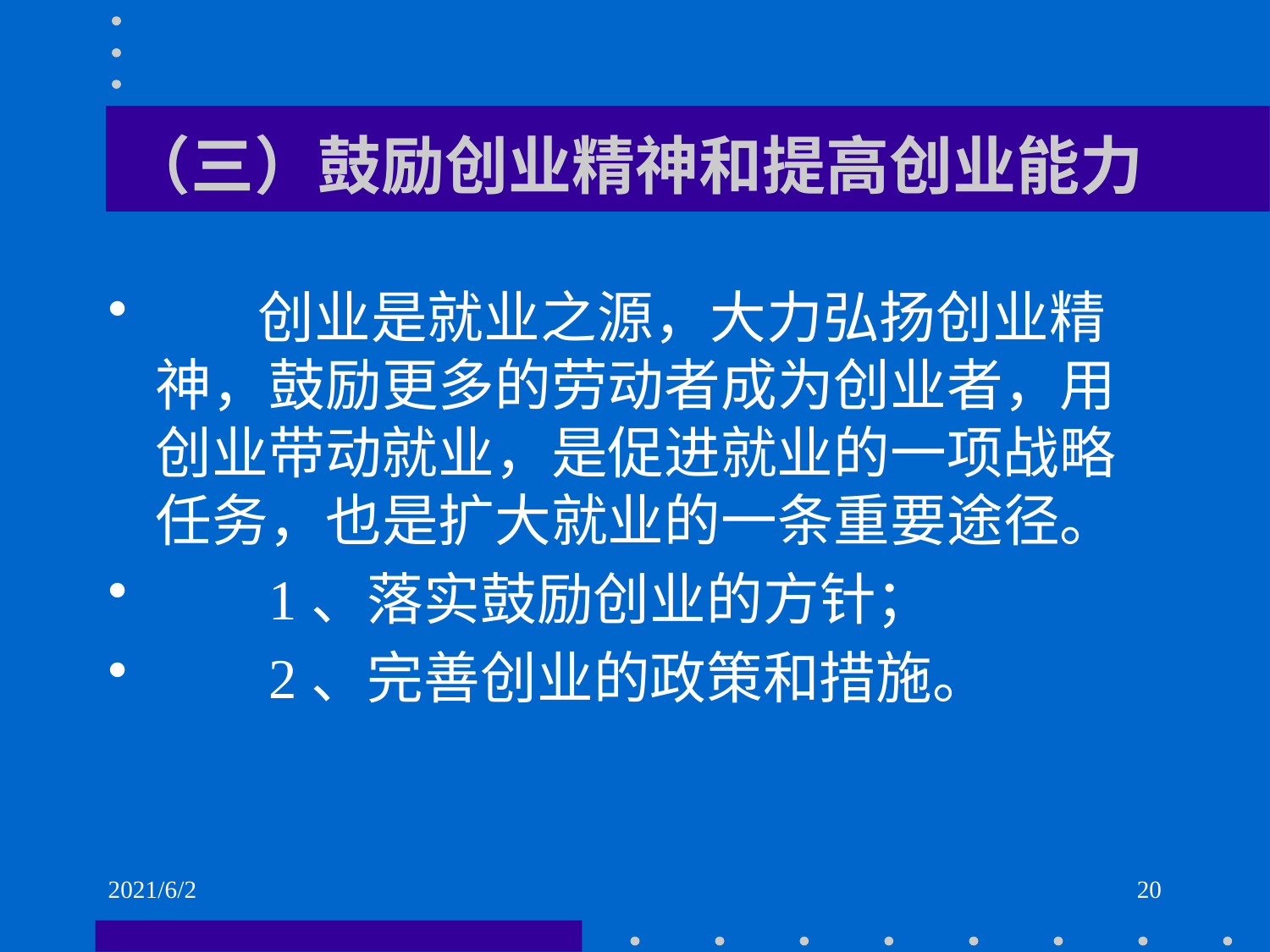

# （三）鼓励创业精神和提高创业能力
       创业是就业之源，大力弘扬创业精神，鼓励更多的劳动者成为创业者，用创业带动就业，是促进就业的一项战略任务，也是扩大就业的一条重要途径。
        1、落实鼓励创业的方针；
        2、完善创业的政策和措施。
2021/6/2
20